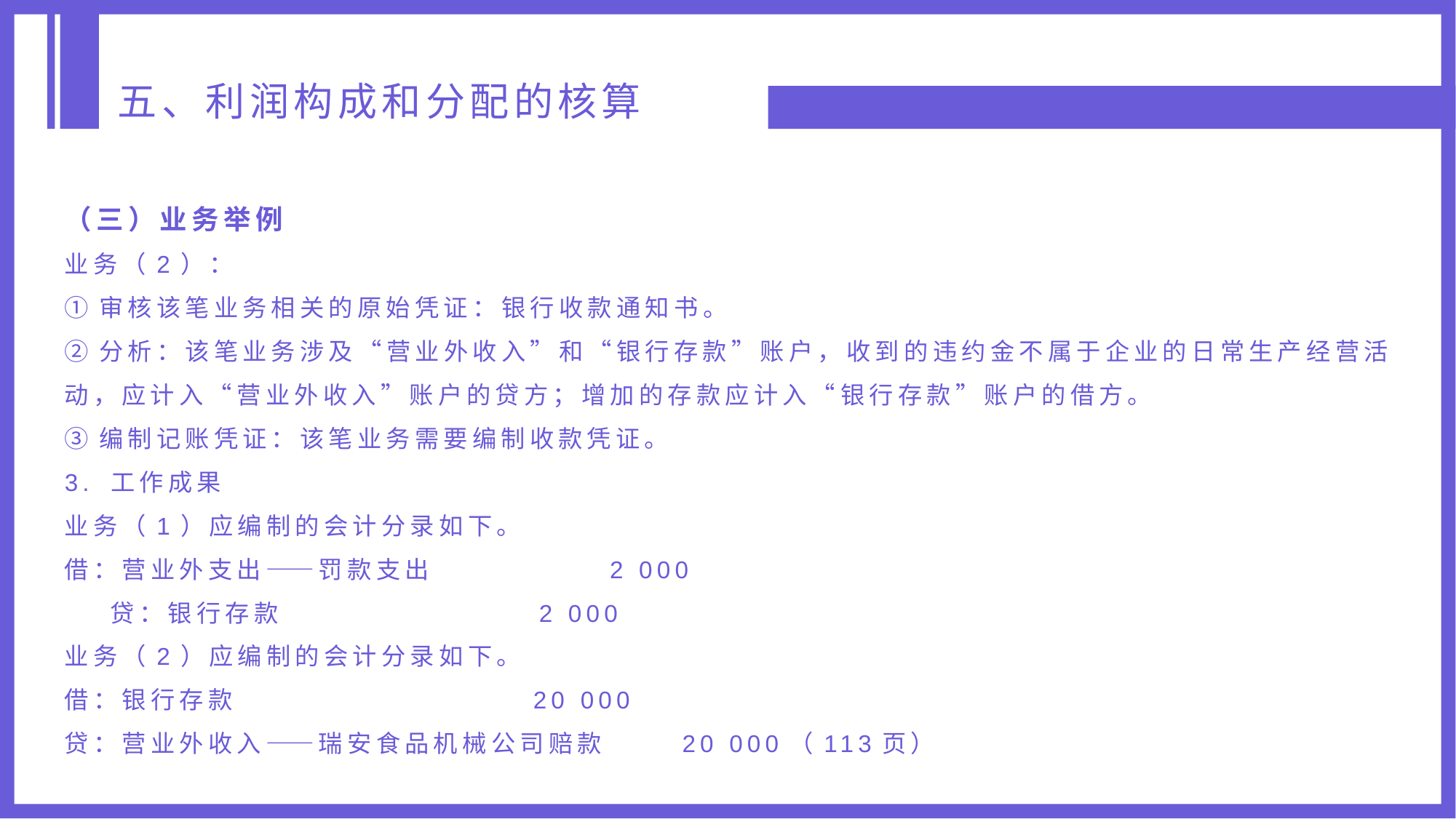

五、利润构成和分配的核算
（三）业务举例
业务（2）：
①审核该笔业务相关的原始凭证：银行收款通知书。
②分析：该笔业务涉及“营业外收入”和“银行存款”账户，收到的违约金不属于企业的日常生产经营活动，应计入“营业外收入”账户的贷方；增加的存款应计入“银行存款”账户的借方。
③编制记账凭证：该笔业务需要编制收款凭证。
3. 工作成果
业务（1）应编制的会计分录如下。
借：营业外支出——罚款支出                 2 000
    贷：银行存款                         2 000
业务（2）应编制的会计分录如下。
借：银行存款                             20 000
贷：营业外收入——瑞安食品机械公司赔款       20 000（113页）